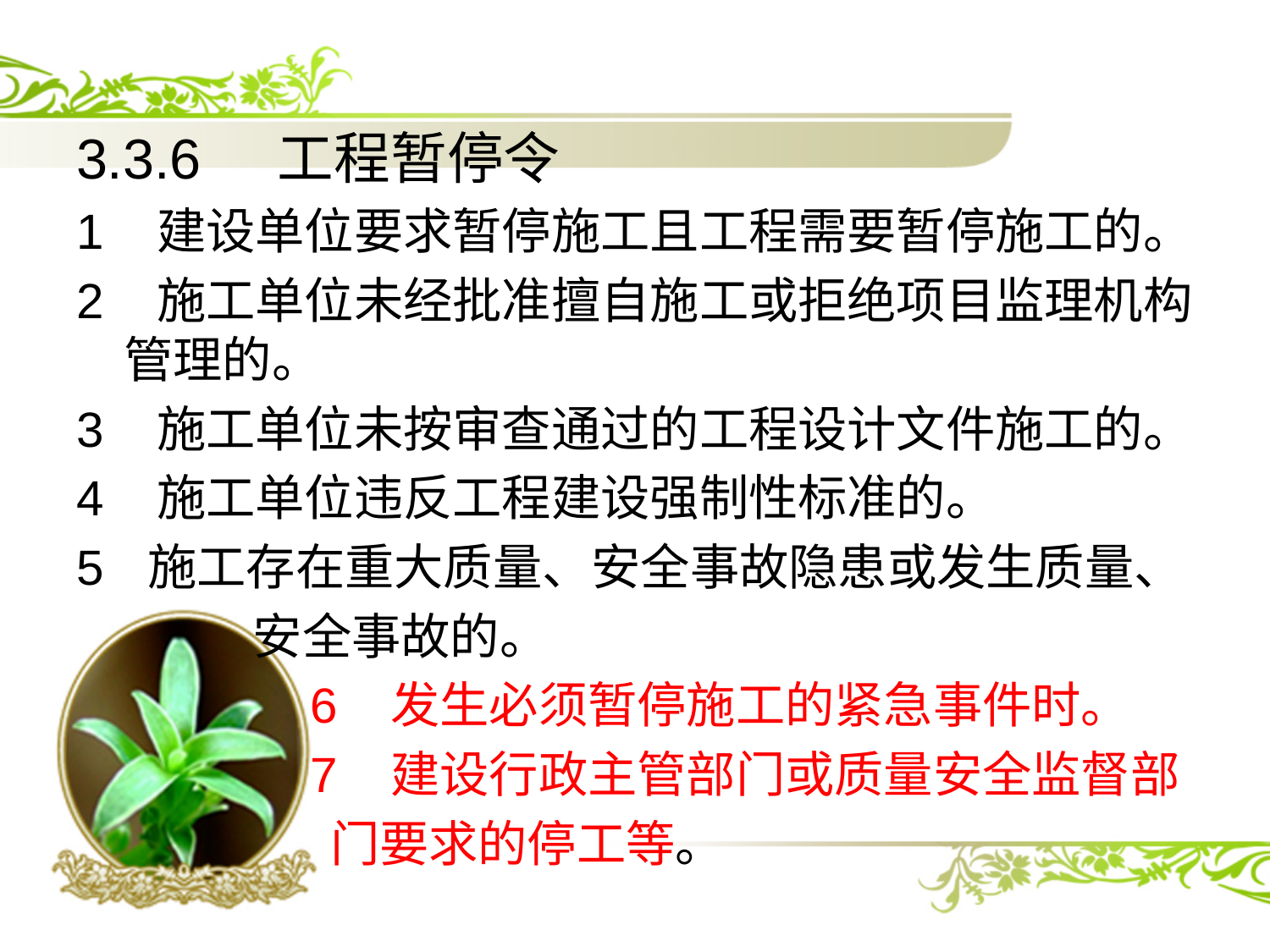

3.3.6    工程暂停令
1   建设单位要求暂停施工且工程需要暂停施工的。
2   施工单位未经批准擅自施工或拒绝项目监理机构管理的。
3   施工单位未按审查通过的工程设计文件施工的。
4   施工单位违反工程建设强制性标准的。
施工存在重大质量、安全事故隐患或发生质量、
               安全事故的。
                 6   发生必须暂停施工的紧急事件时。
                 7   建设行政主管部门或质量安全监督部
                      门要求的停工等。